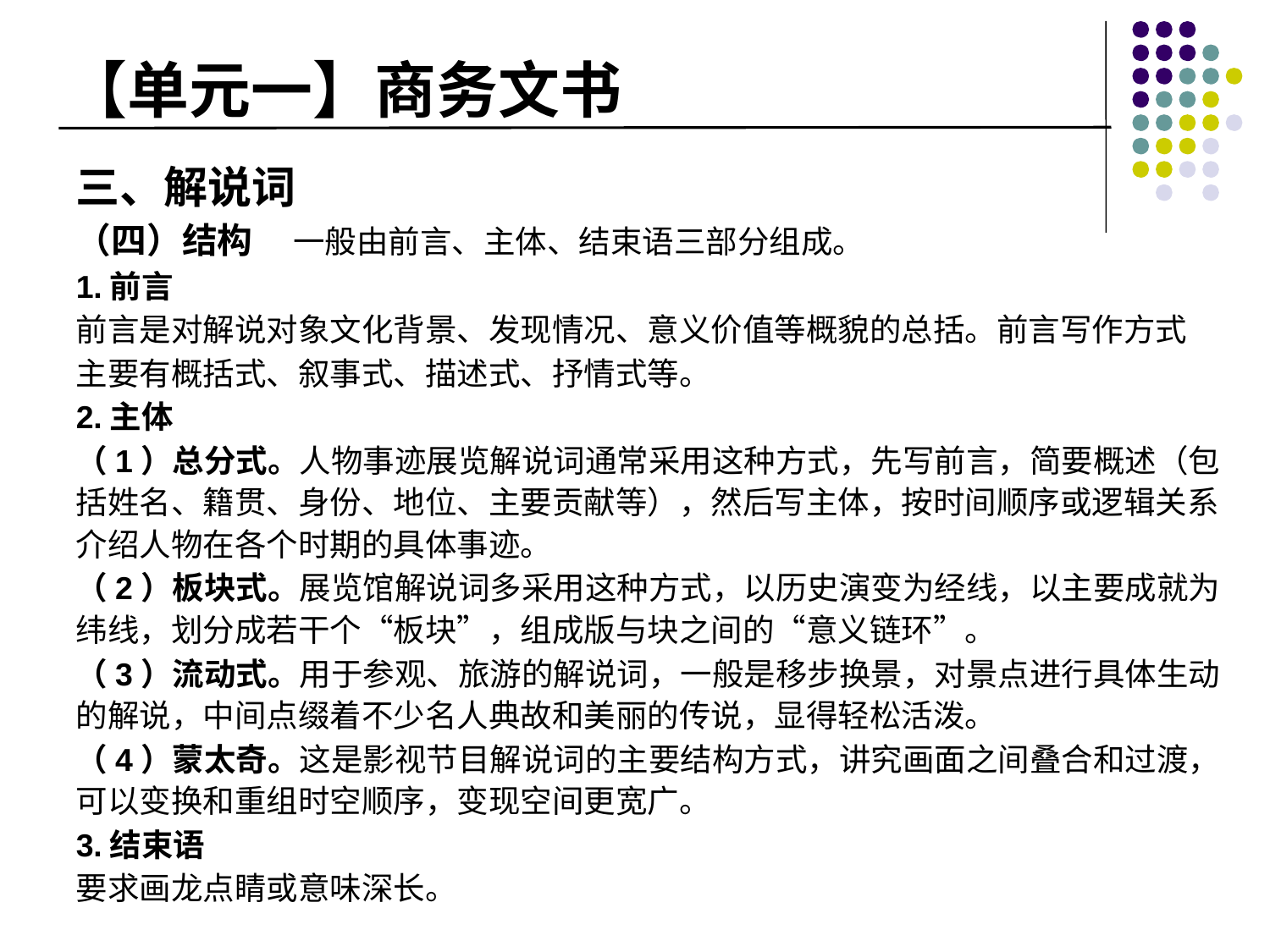

# 【单元一】商务文书
三、解说词
（四）结构     一般由前言、主体、结束语三部分组成。
1.前言
前言是对解说对象文化背景、发现情况、意义价值等概貌的总括。前言写作方式
主要有概括式、叙事式、描述式、抒情式等。
2.主体
（1）总分式。人物事迹展览解说词通常采用这种方式，先写前言，简要概述（包括姓名、籍贯、身份、地位、主要贡献等），然后写主体，按时间顺序或逻辑关系介绍人物在各个时期的具体事迹。
（2）板块式。展览馆解说词多采用这种方式，以历史演变为经线，以主要成就为纬线，划分成若干个“板块”，组成版与块之间的“意义链环”。
（3）流动式。用于参观、旅游的解说词，一般是移步换景，对景点进行具体生动的解说，中间点缀着不少名人典故和美丽的传说，显得轻松活泼。
（4）蒙太奇。这是影视节目解说词的主要结构方式，讲究画面之间叠合和过渡，可以变换和重组时空顺序，变现空间更宽广。
3.结束语
要求画龙点睛或意味深长。